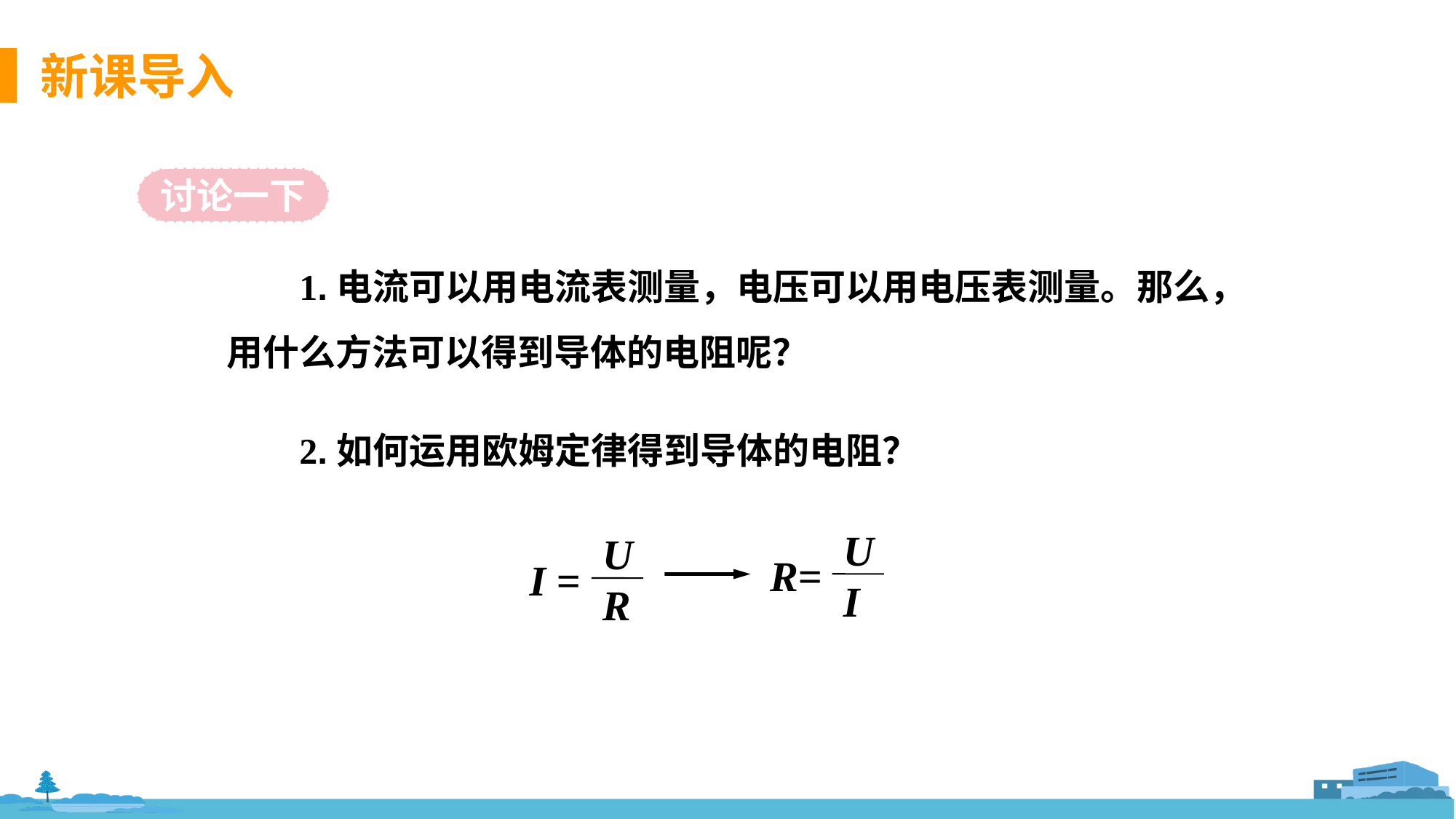

讨论一下
1.电流可以用电流表测量，电压可以用电压表测量。那么，用什么方法可以得到导体的电阻呢？
2.如何运用欧姆定律得到导体的电阻？
U
I
R=

U
R
I =